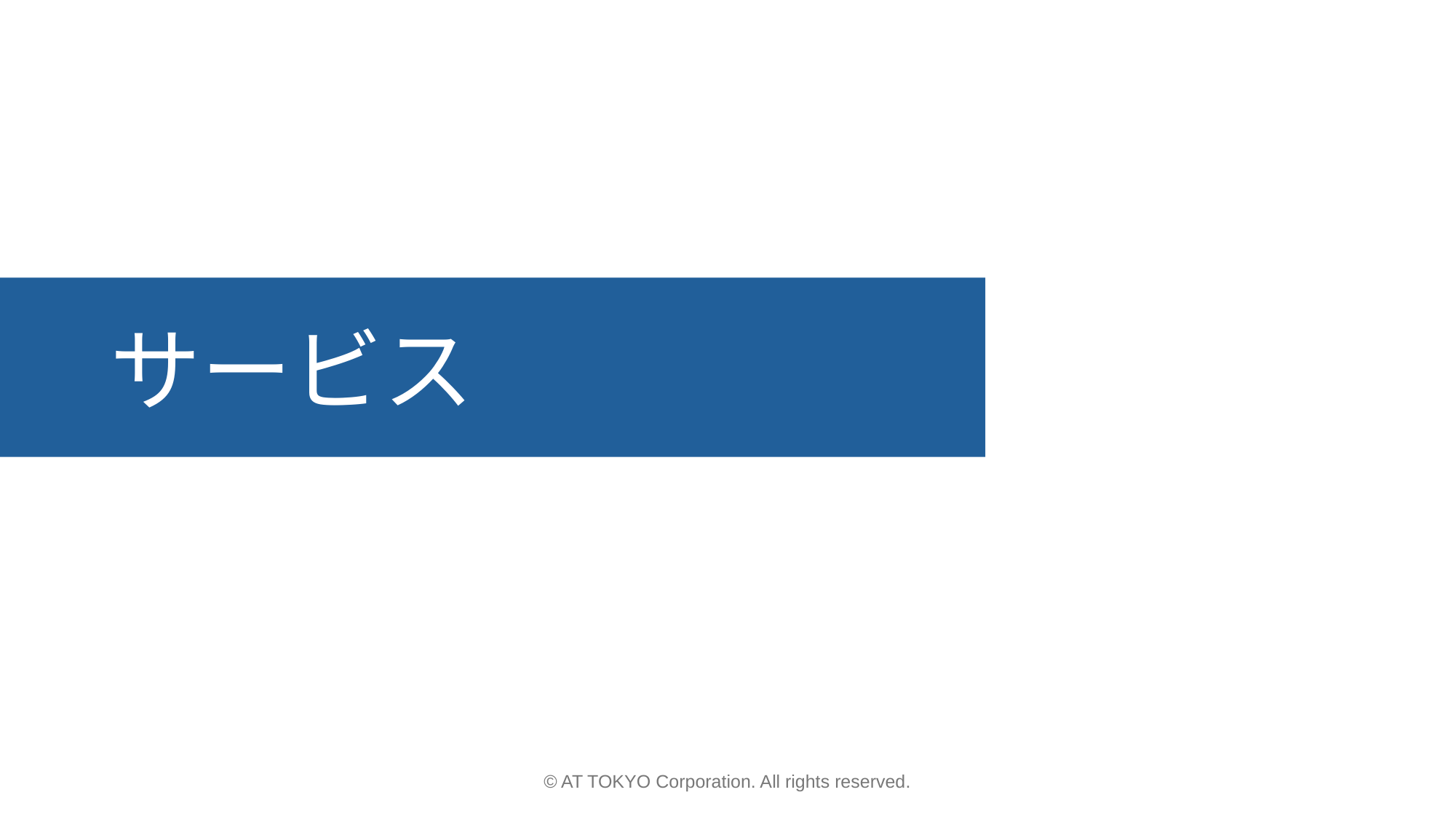

# サービス
© AT TOKYO Corporation. All rights reserved.